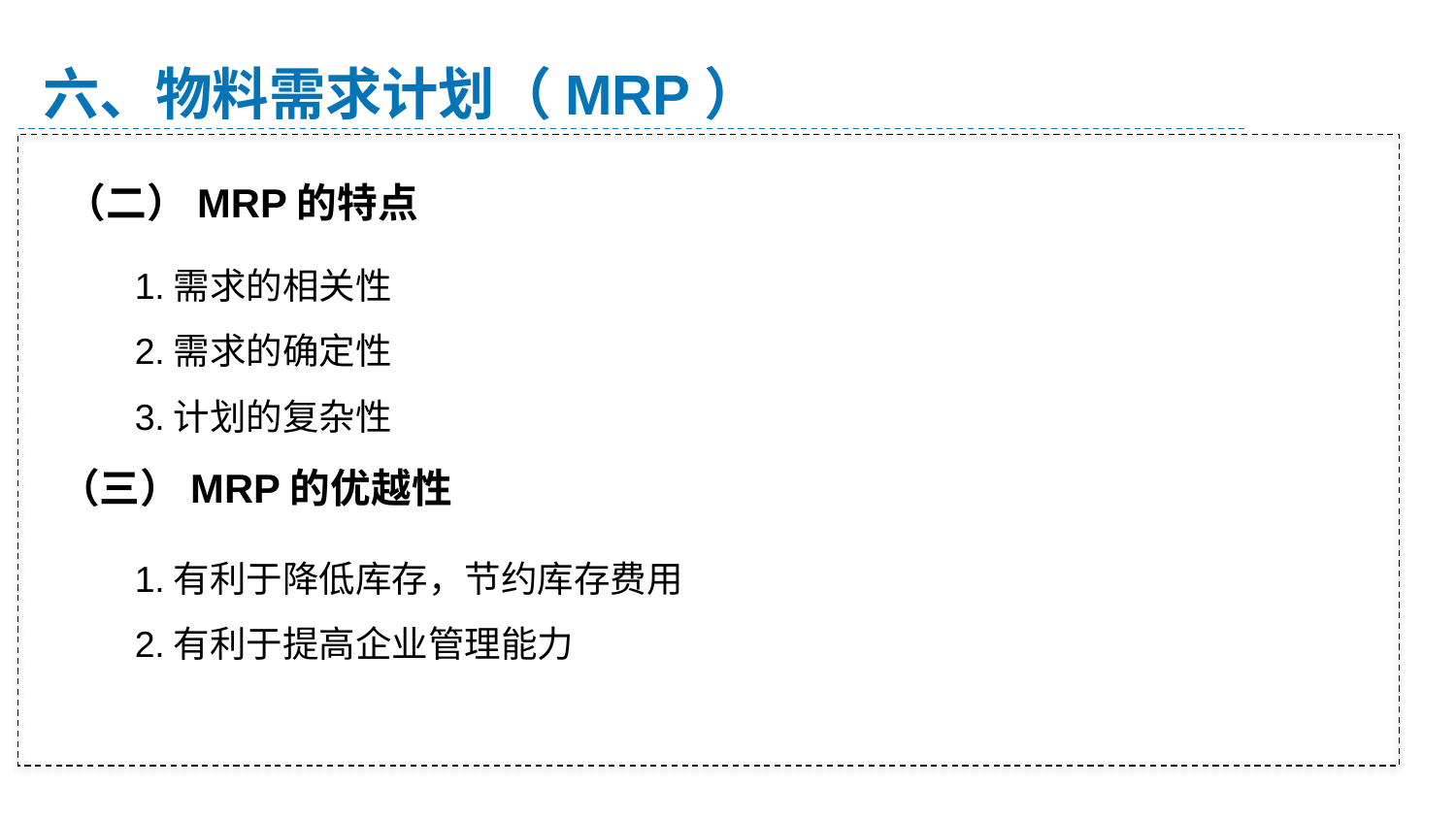

六、物料需求计划（MRP）

（二）MRP的特点
1.需求的相关性
2.需求的确定性
3.计划的复杂性
（三）MRP的优越性
1.有利于降低库存，节约库存费用
2.有利于提高企业管理能力